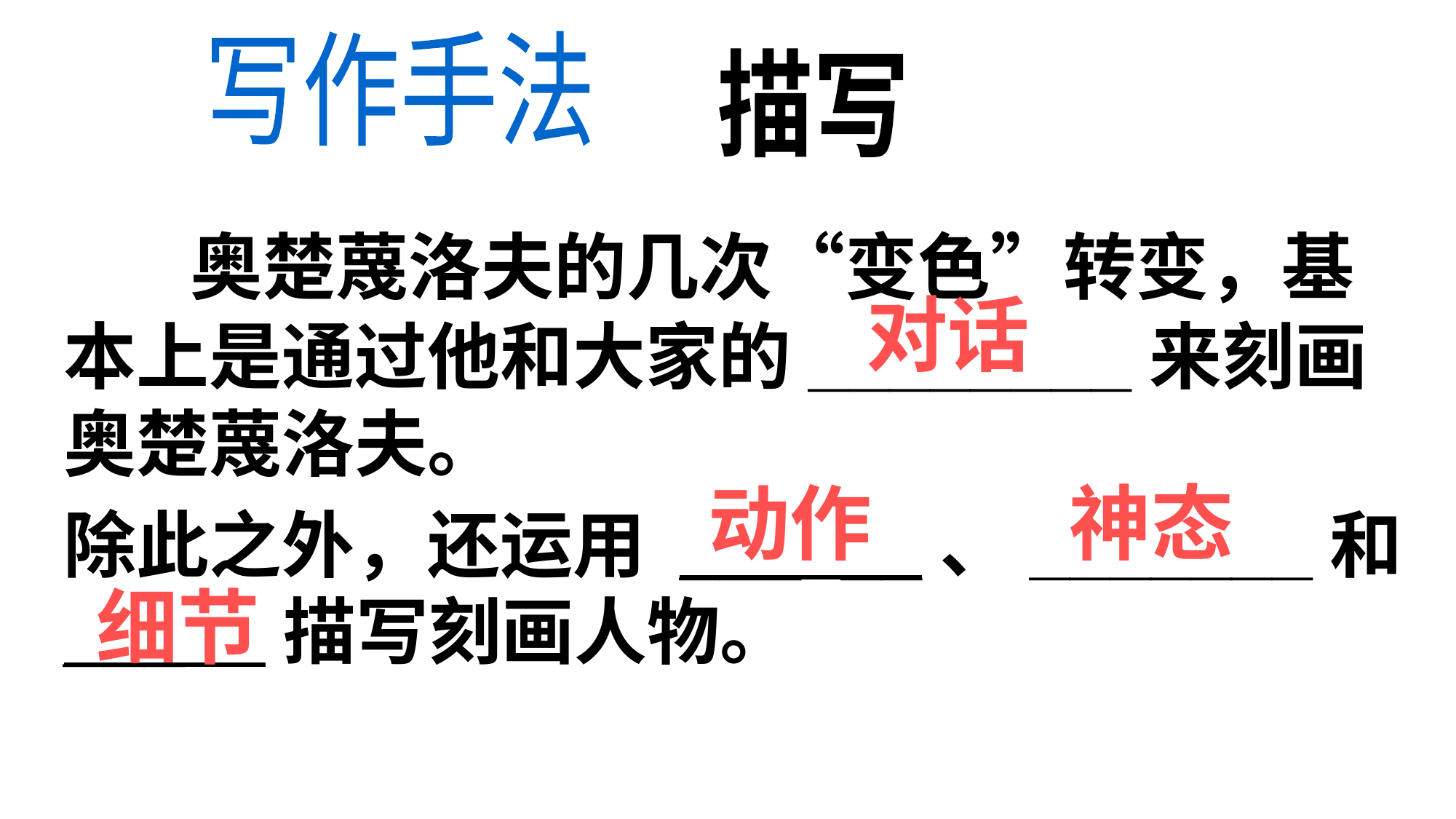

写作手法
描写
      奥楚蔑洛夫的几次“变色”转变，基本上是通过他和大家的________来刻画奥楚蔑洛夫。
对话
动作
神态
除此之外，还运用 ___  __、_______和___    描写刻画人物。
细节